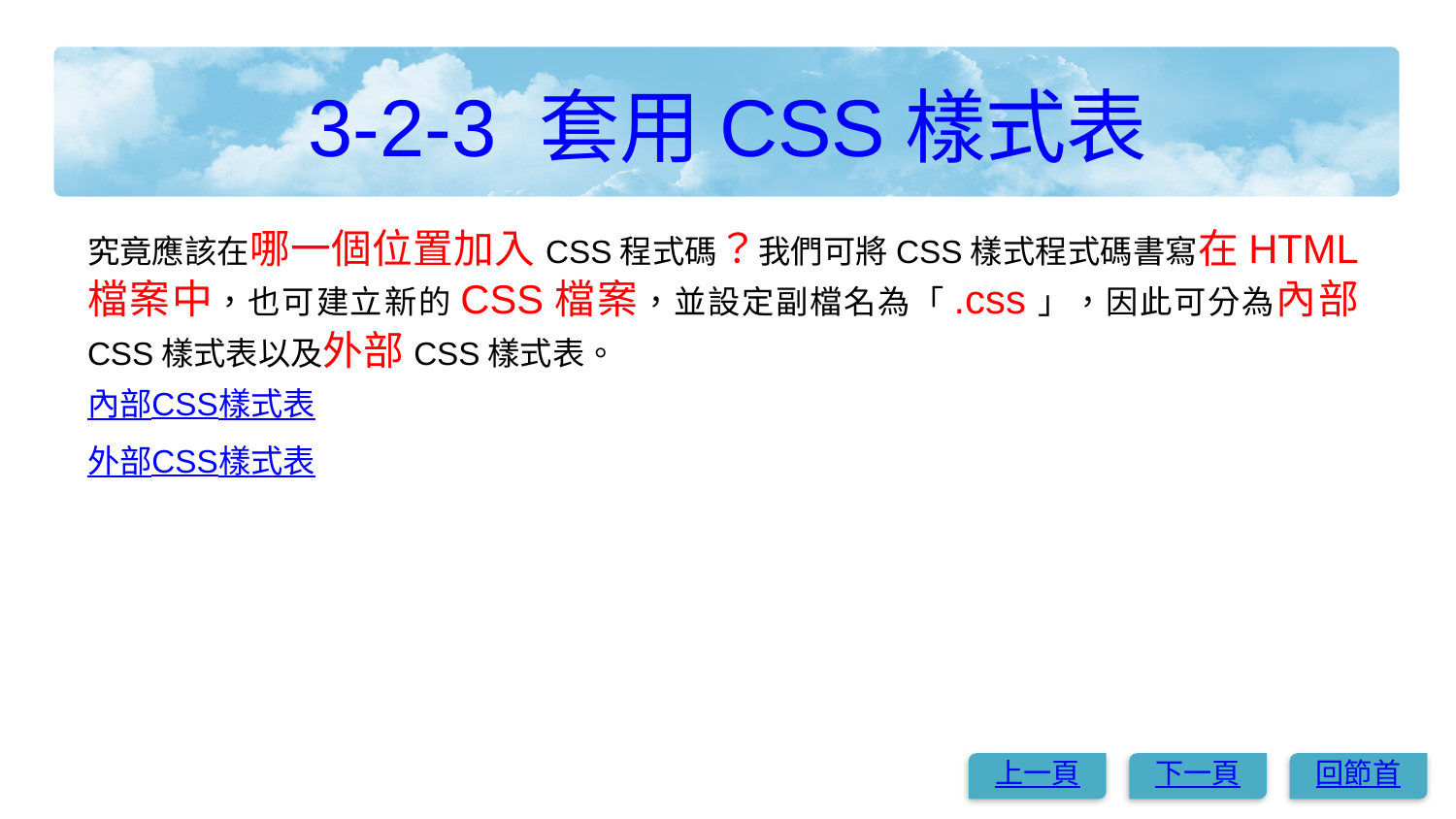

# 3-2-3 套用CSS樣式表
究竟應該在哪一個位置加入CSS程式碼？我們可將CSS樣式程式碼書寫在HTML檔案中，也可建立新的CSS檔案，並設定副檔名為「.css」，因此可分為內部CSS樣式表以及外部CSS樣式表。
內部CSS樣式表
外部CSS樣式表
上一頁
下一頁
回節首